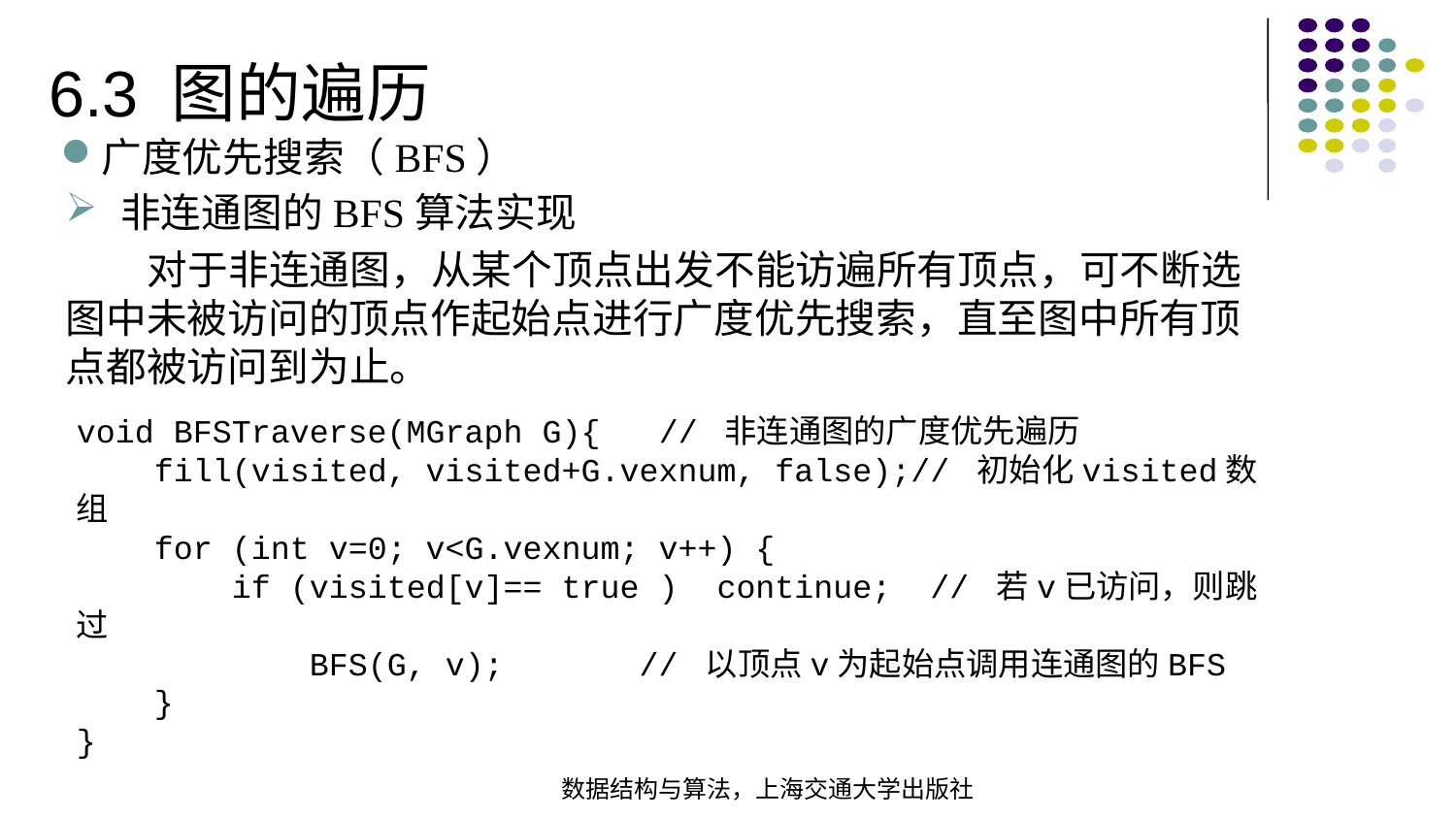

6.3 图的遍历
广度优先搜索（BFS）
非连通图的BFS算法实现
        对于非连通图，从某个顶点出发不能访遍所有顶点，可不断选图中未被访问的顶点作起始点进行广度优先搜索，直至图中所有顶点都被访问到为止。
void BFSTraverse(MGraph G){   // 非连通图的广度优先遍历    fill(visited, visited+G.vexnum, false);// 初始化visited数组    for (int v=0; v<G.vexnum; v++) {        if (visited[v]== true )  continue;  // 若v已访问，则跳过            BFS(G, v);       // 以顶点v为起始点调用连通图的BFS    }
}